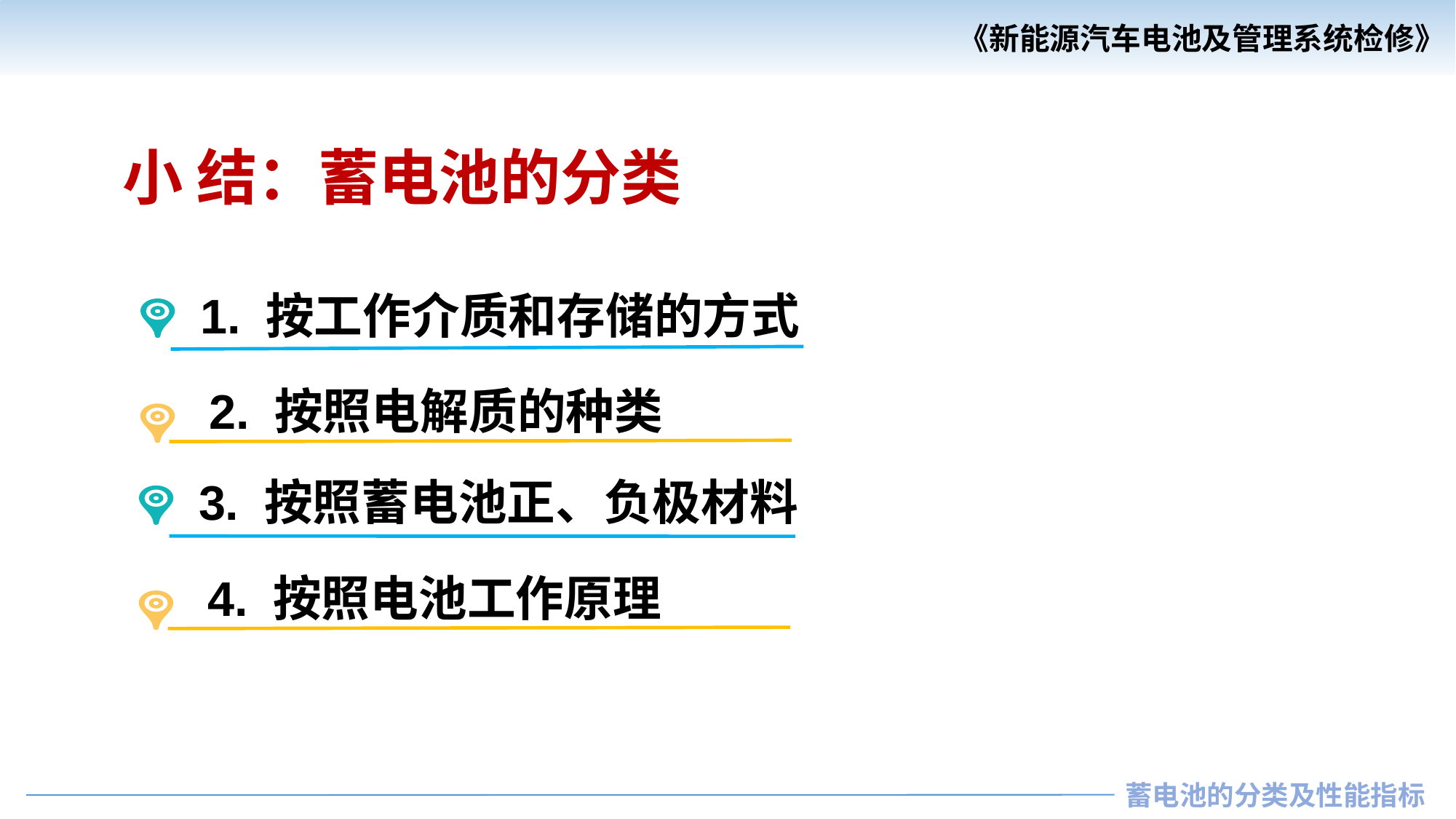

小 结：蓄电池的分类
1. 按工作介质和存储的方式

2. 按照电解质的种类

3. 按照蓄电池正、负极材料

4. 按照电池工作原理